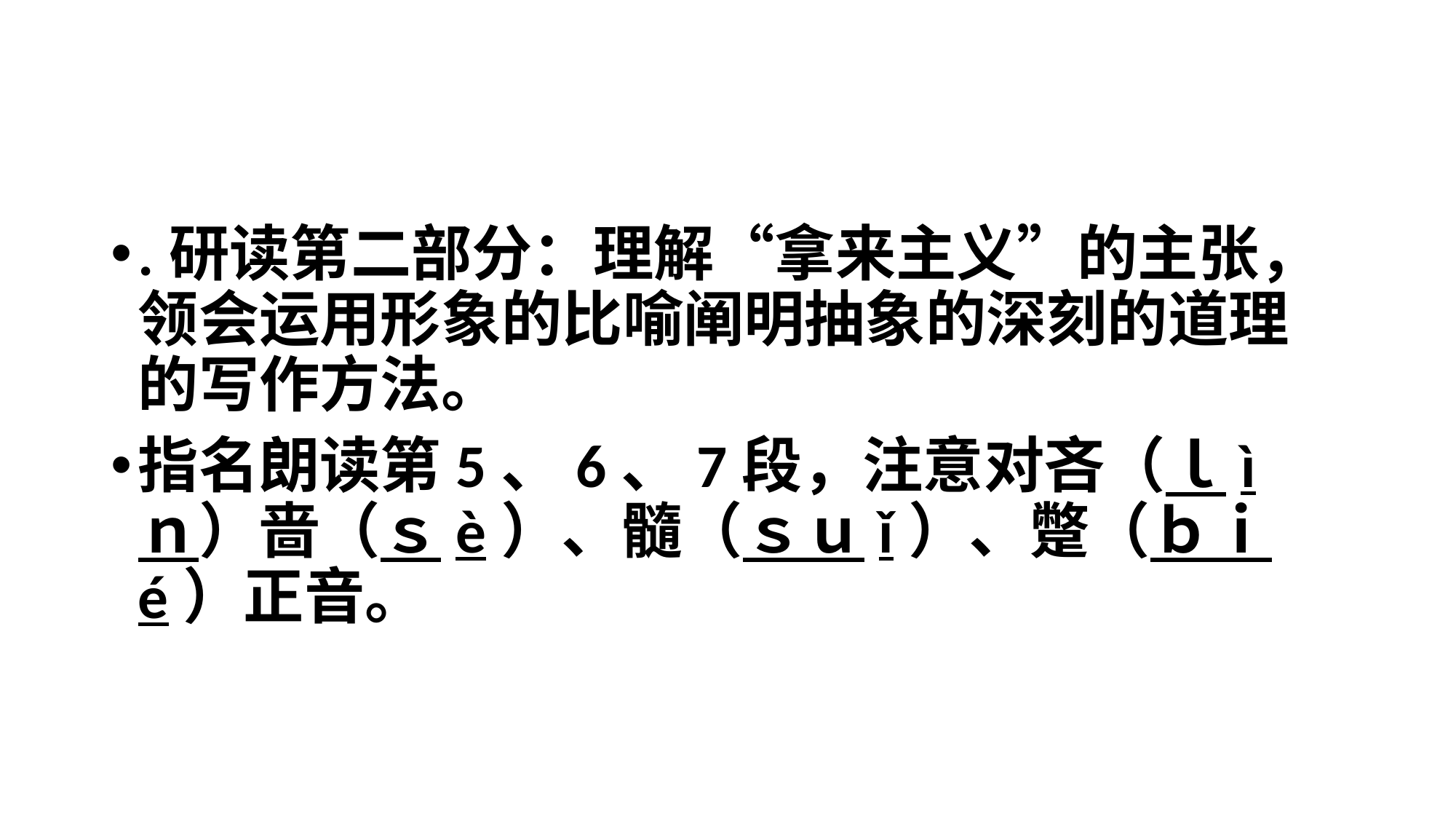

.研读第二部分：理解“拿来主义”的主张，领会运用形象的比喻阐明抽象的深刻的道理的写作方法。
指名朗读第5、6、7段，注意对吝（ｌìｎ）啬（ｓè）、髓（ｓｕǐ）、蹩（ｂｉé）正音。